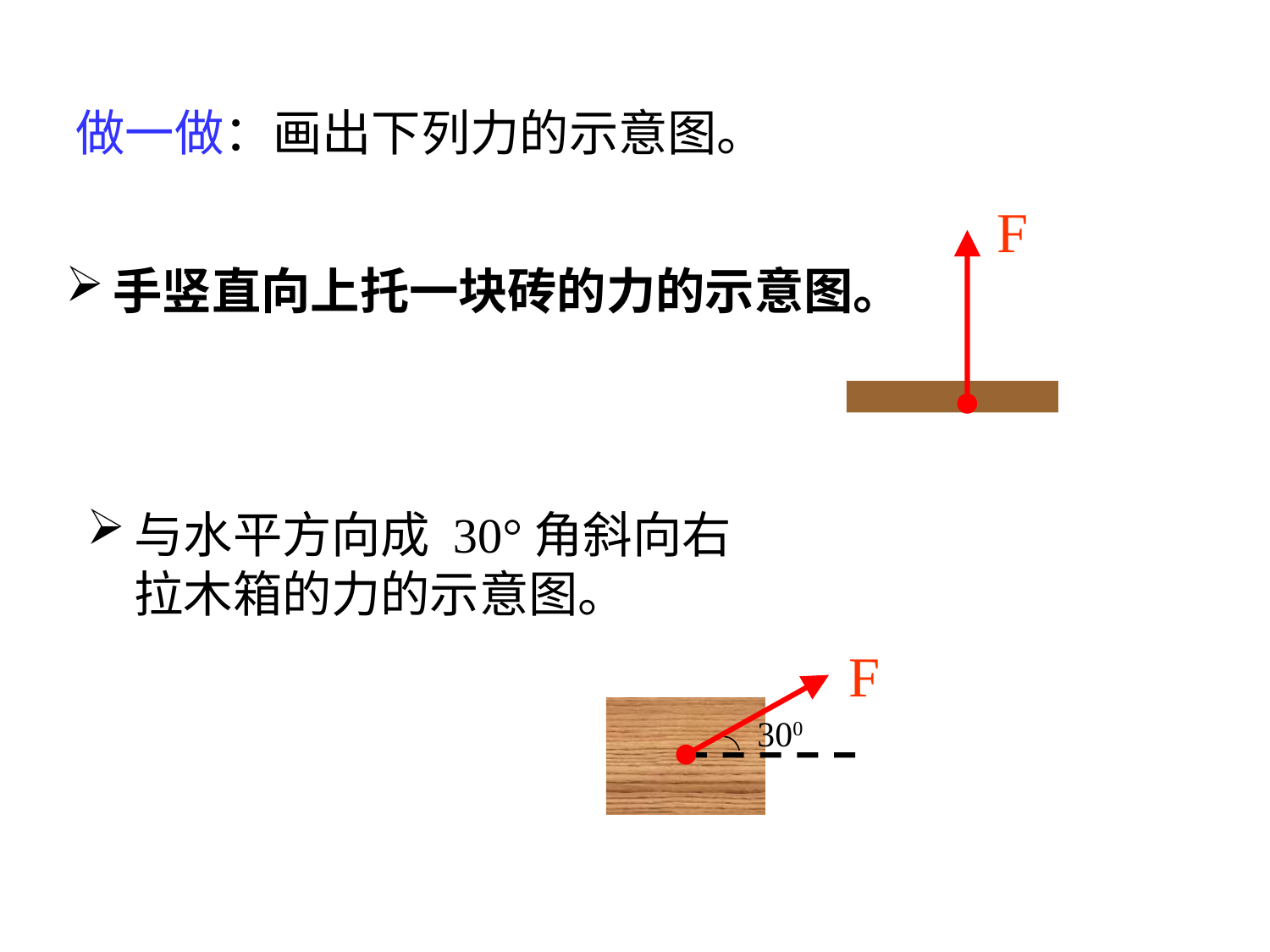

做一做：画出下列力的示意图。
F

手竖直向上托一块砖的力的示意图。

与水平方向成 30°角斜向右拉木箱的力的示意图。
F

300